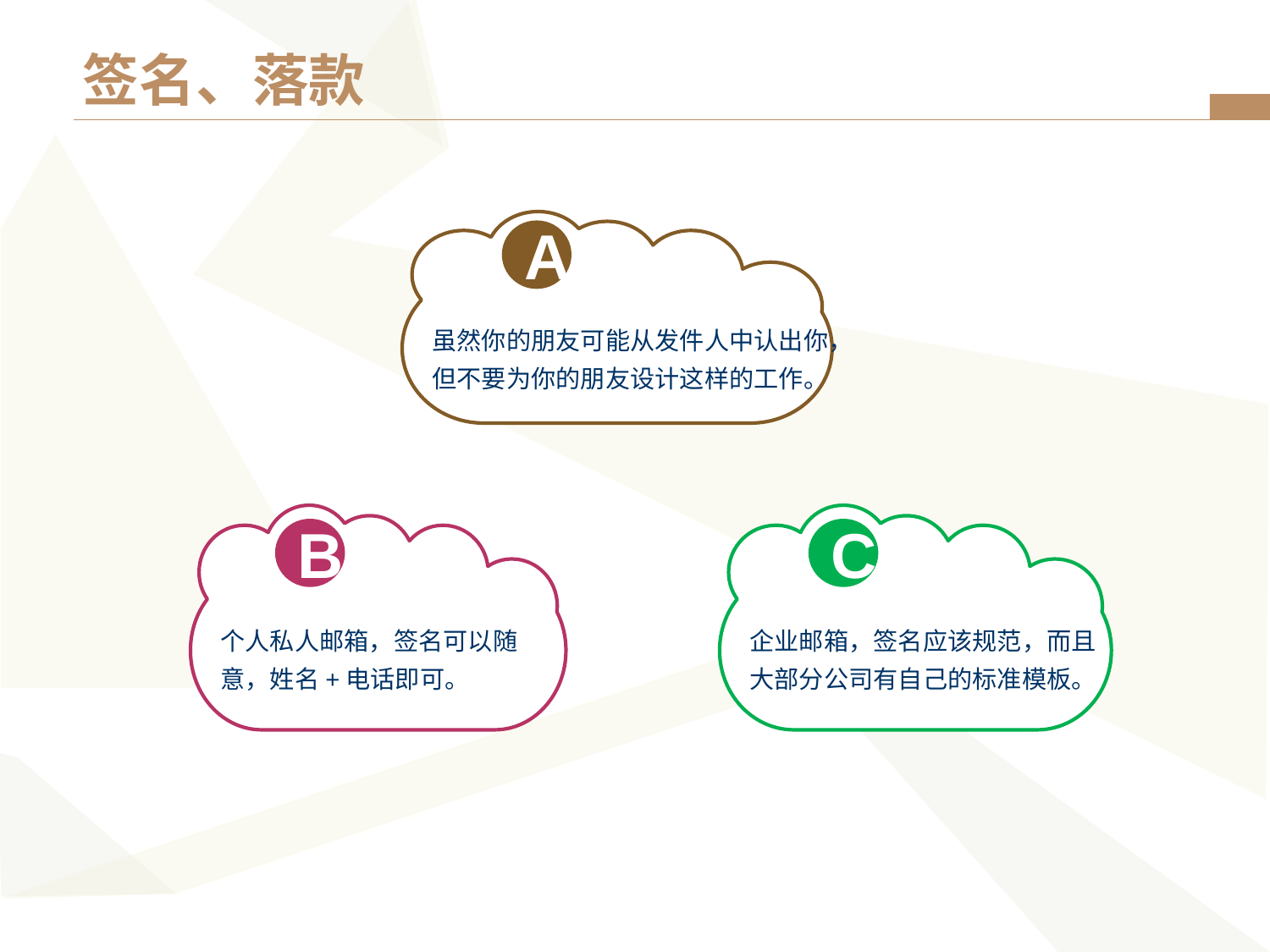

# 签名、落款
虽然你的朋友可能从发件人中认出你，但不要为你的朋友设计这样的工作。
A
个人私人邮箱，签名可以随意，姓名+电话即可。
企业邮箱，签名应该规范，而且大部分公司有自己的标准模板。
B
C